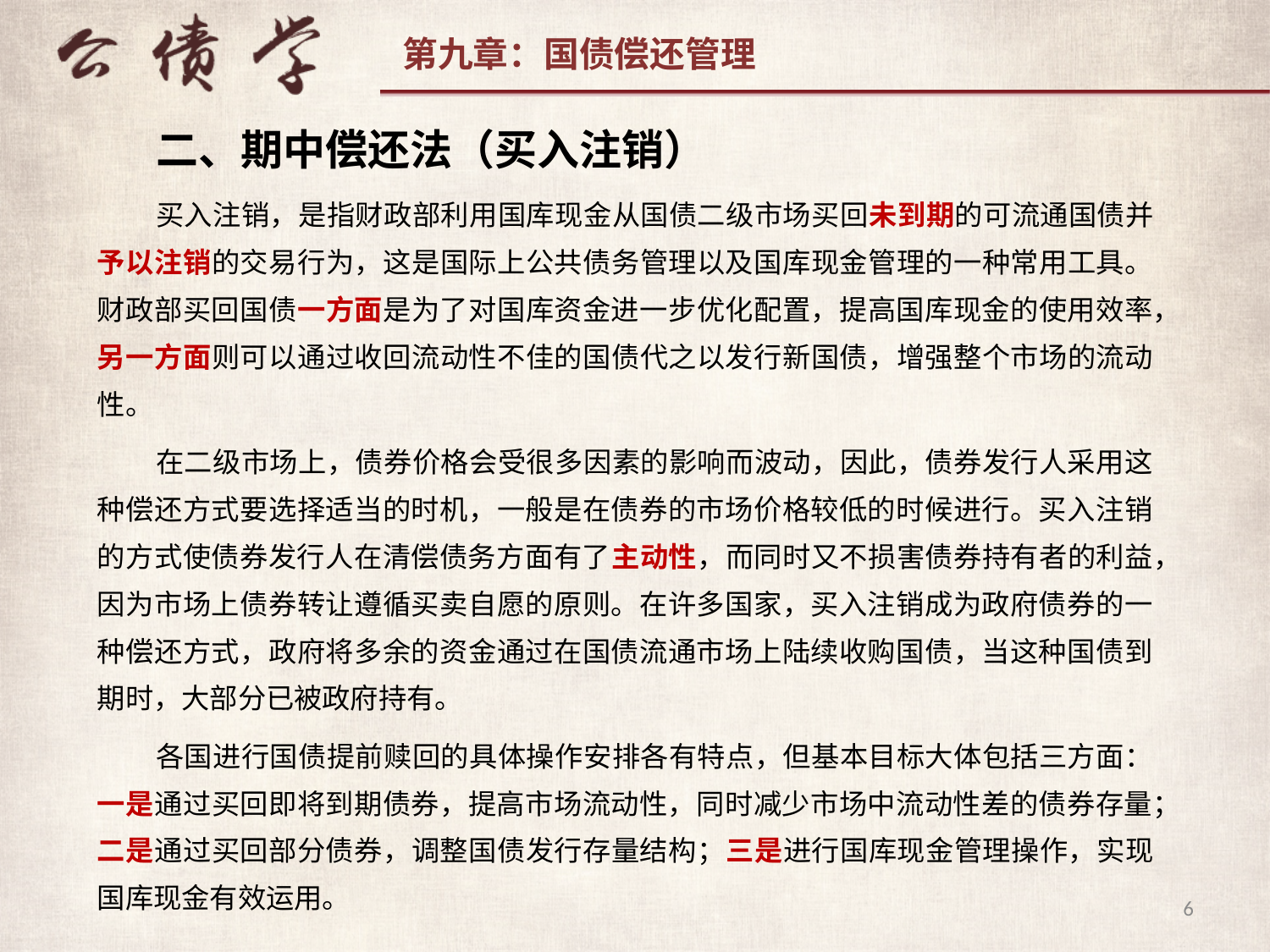

二、期中偿还法（买入注销）
买入注销，是指财政部利用国库现金从国债二级市场买回未到期的可流通国债并予以注销的交易行为，这是国际上公共债务管理以及国库现金管理的一种常用工具。财政部买回国债一方面是为了对国库资金进一步优化配置，提高国库现金的使用效率，另一方面则可以通过收回流动性不佳的国债代之以发行新国债，增强整个市场的流动性。
在二级市场上，债券价格会受很多因素的影响而波动，因此，债券发行人采用这种偿还方式要选择适当的时机，一般是在债券的市场价格较低的时候进行。买入注销的方式使债券发行人在清偿债务方面有了主动性，而同时又不损害债券持有者的利益，因为市场上债券转让遵循买卖自愿的原则。在许多国家，买入注销成为政府债券的一种偿还方式，政府将多余的资金通过在国债流通市场上陆续收购国债，当这种国债到期时，大部分已被政府持有。
各国进行国债提前赎回的具体操作安排各有特点，但基本目标大体包括三方面：一是通过买回即将到期债券，提高市场流动性，同时减少市场中流动性差的债券存量；二是通过买回部分债券，调整国债发行存量结构；三是进行国库现金管理操作，实现国库现金有效运用。
6